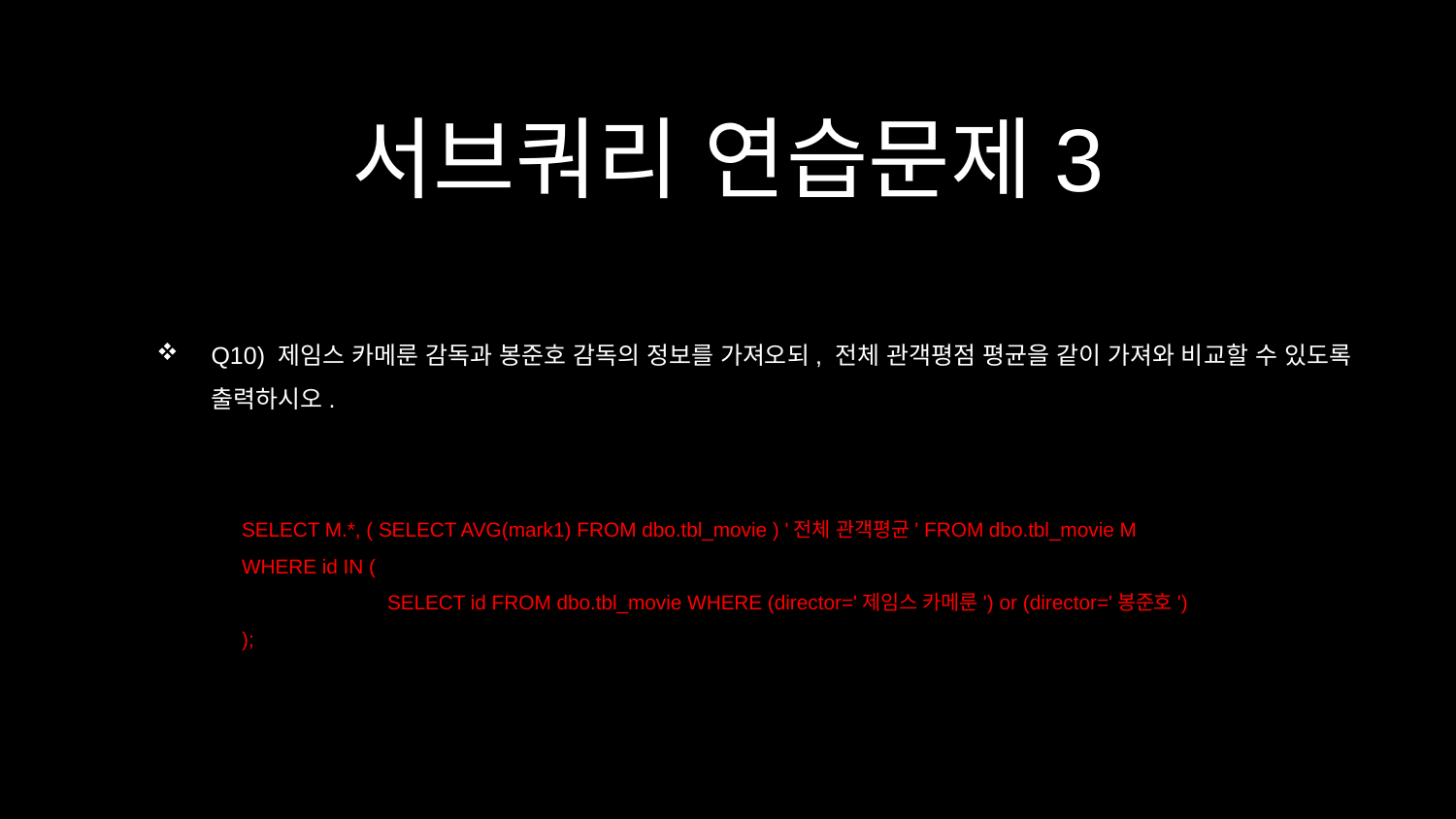

서브쿼리 연습문제3
Q10) 제임스 카메룬 감독과 봉준호 감독의 정보를 가져오되, 전체 관객평점 평균을 같이 가져와 비교할 수 있도록 출력하시오.
SELECT M.*, ( SELECT AVG(mark1) FROM dbo.tbl_movie ) '전체 관객평균' FROM dbo.tbl_movie M
WHERE id IN (
	SELECT id FROM dbo.tbl_movie WHERE (director='제임스 카메룬') or (director='봉준호')
);